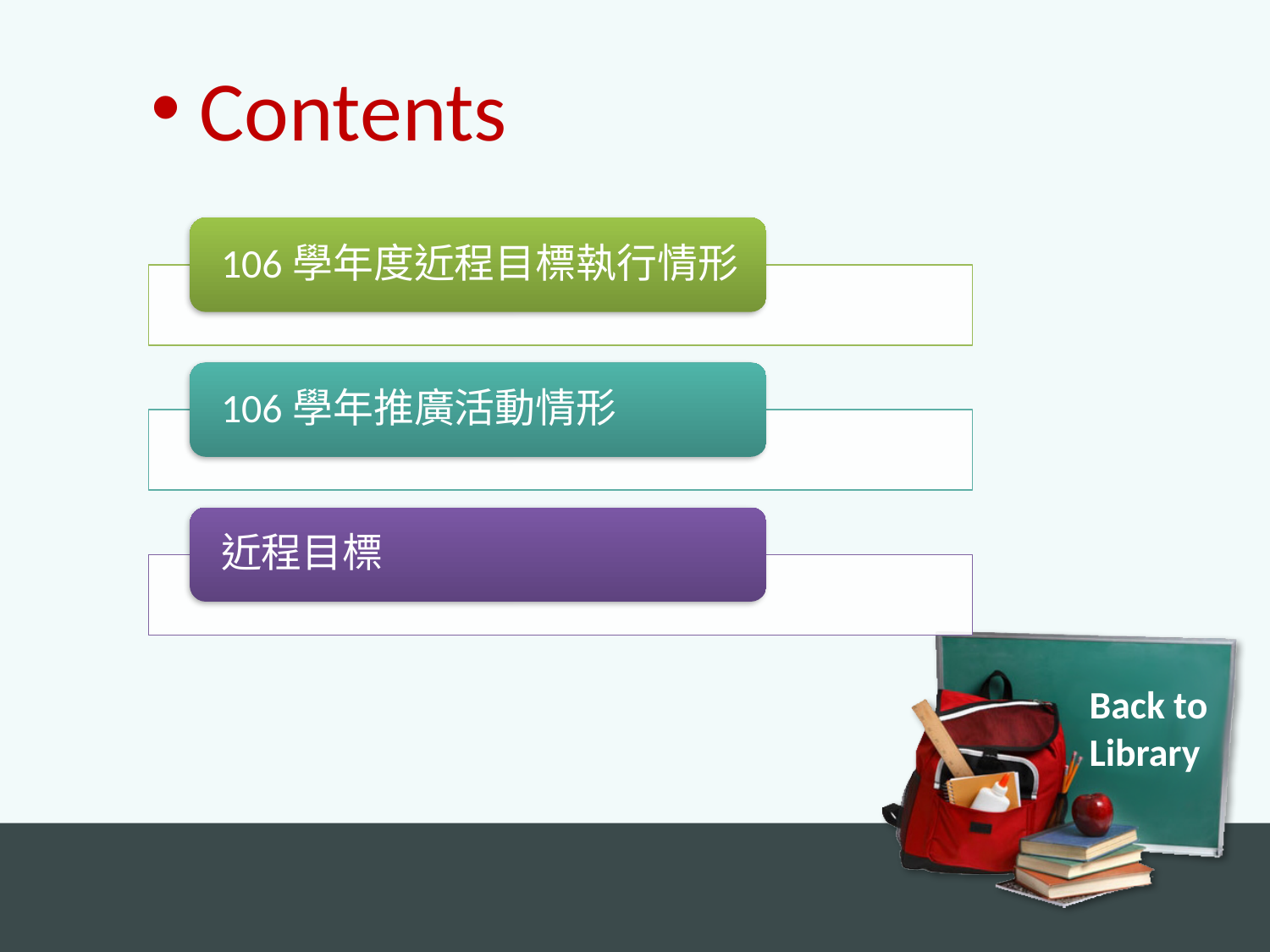

Contents
106學年度近程目標執行情形
106學年推廣活動情形
近程目標
Back to
Library